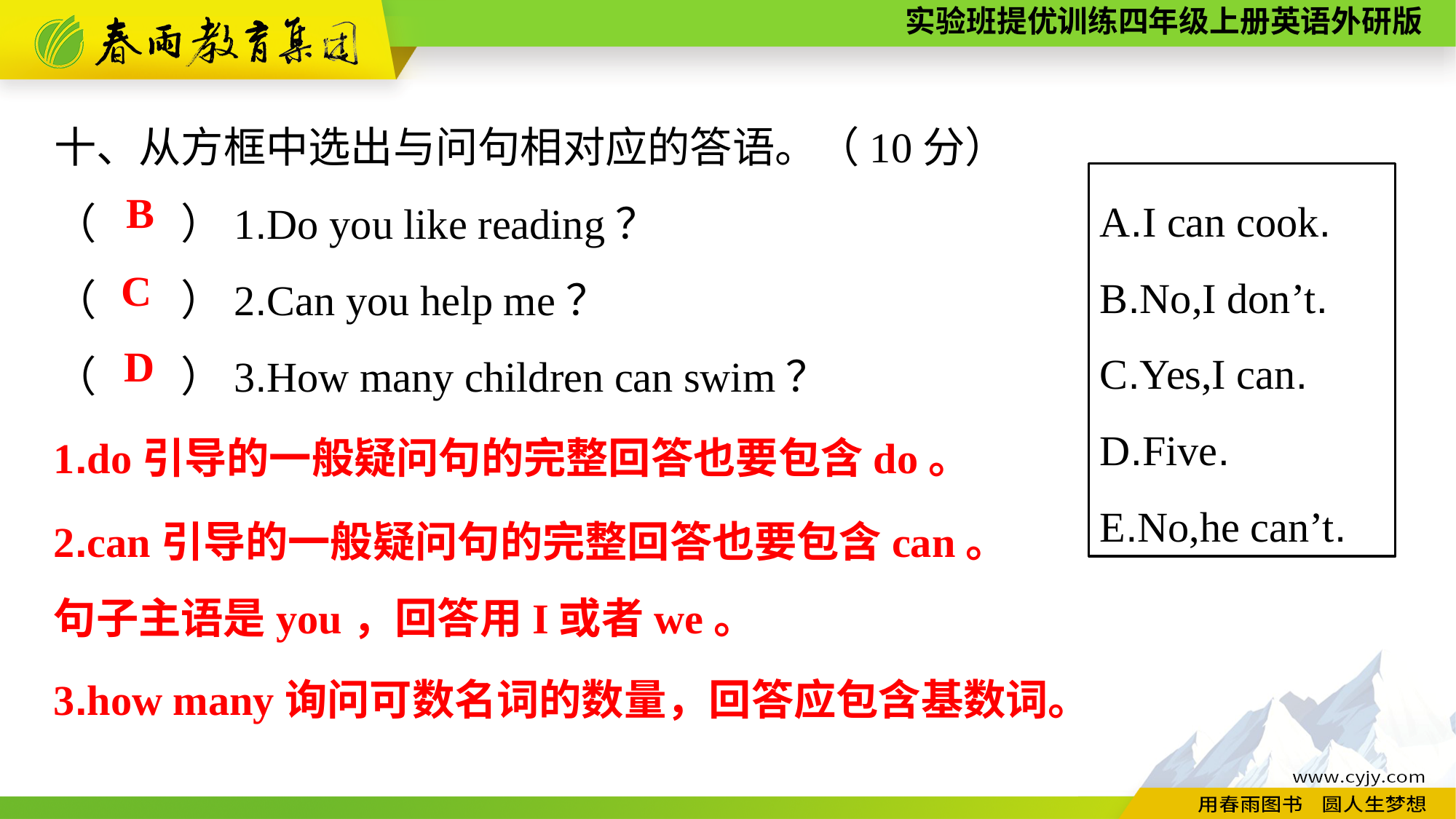

十、从方框中选出与问句相对应的答语。（10分）
（　　）1.Do you like reading？
（　　）2.Can you help me？
（　　）3.How many children can swim？
A.I can cook.
B.No,I don’t.
C.Yes,I can.
D.Five.
E.No,he can’t.
B
C
D
1.do引导的一般疑问句的完整回答也要包含do。
2.can引导的一般疑问句的完整回答也要包含can。
句子主语是you，回答用I或者we。
3.how many询问可数名词的数量，回答应包含基数词。